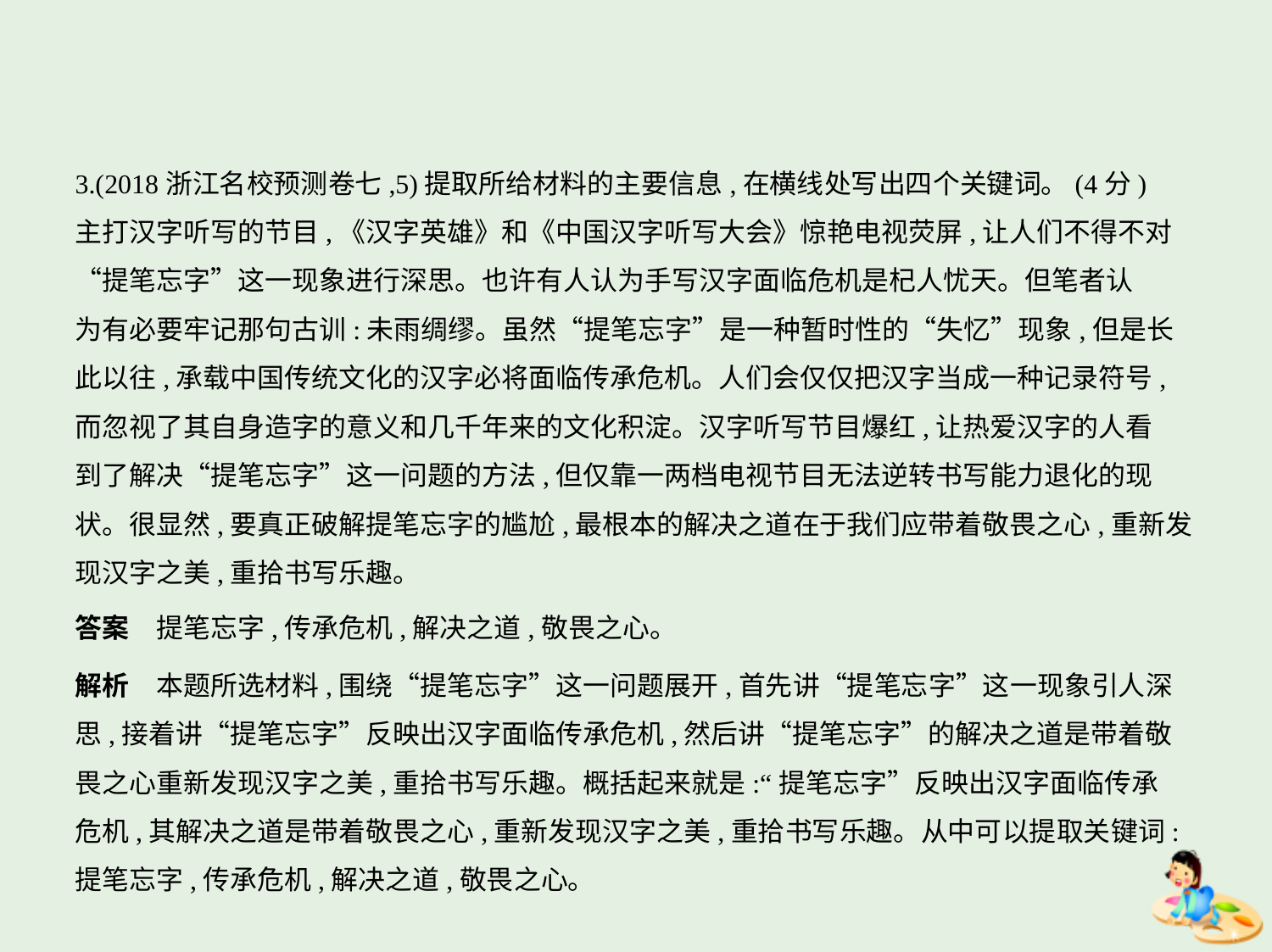

3.(2018浙江名校预测卷七,5)提取所给材料的主要信息,在横线处写出四个关键词。(4分)
主打汉字听写的节目,《汉字英雄》和《中国汉字听写大会》惊艳电视荧屏,让人们不得不对
“提笔忘字”这一现象进行深思。也许有人认为手写汉字面临危机是杞人忧天。但笔者认
为有必要牢记那句古训:未雨绸缪。虽然“提笔忘字”是一种暂时性的“失忆”现象,但是长
此以往,承载中国传统文化的汉字必将面临传承危机。人们会仅仅把汉字当成一种记录符号,
而忽视了其自身造字的意义和几千年来的文化积淀。汉字听写节目爆红,让热爱汉字的人看
到了解决“提笔忘字”这一问题的方法,但仅靠一两档电视节目无法逆转书写能力退化的现
状。很显然,要真正破解提笔忘字的尴尬,最根本的解决之道在于我们应带着敬畏之心,重新发
现汉字之美,重拾书写乐趣。
答案　提笔忘字,传承危机,解决之道,敬畏之心。
解析　本题所选材料,围绕“提笔忘字”这一问题展开,首先讲“提笔忘字”这一现象引人深
思,接着讲“提笔忘字”反映出汉字面临传承危机,然后讲“提笔忘字”的解决之道是带着敬
畏之心重新发现汉字之美,重拾书写乐趣。概括起来就是:“提笔忘字”反映出汉字面临传承
危机,其解决之道是带着敬畏之心,重新发现汉字之美,重拾书写乐趣。从中可以提取关键词:
提笔忘字,传承危机,解决之道,敬畏之心。